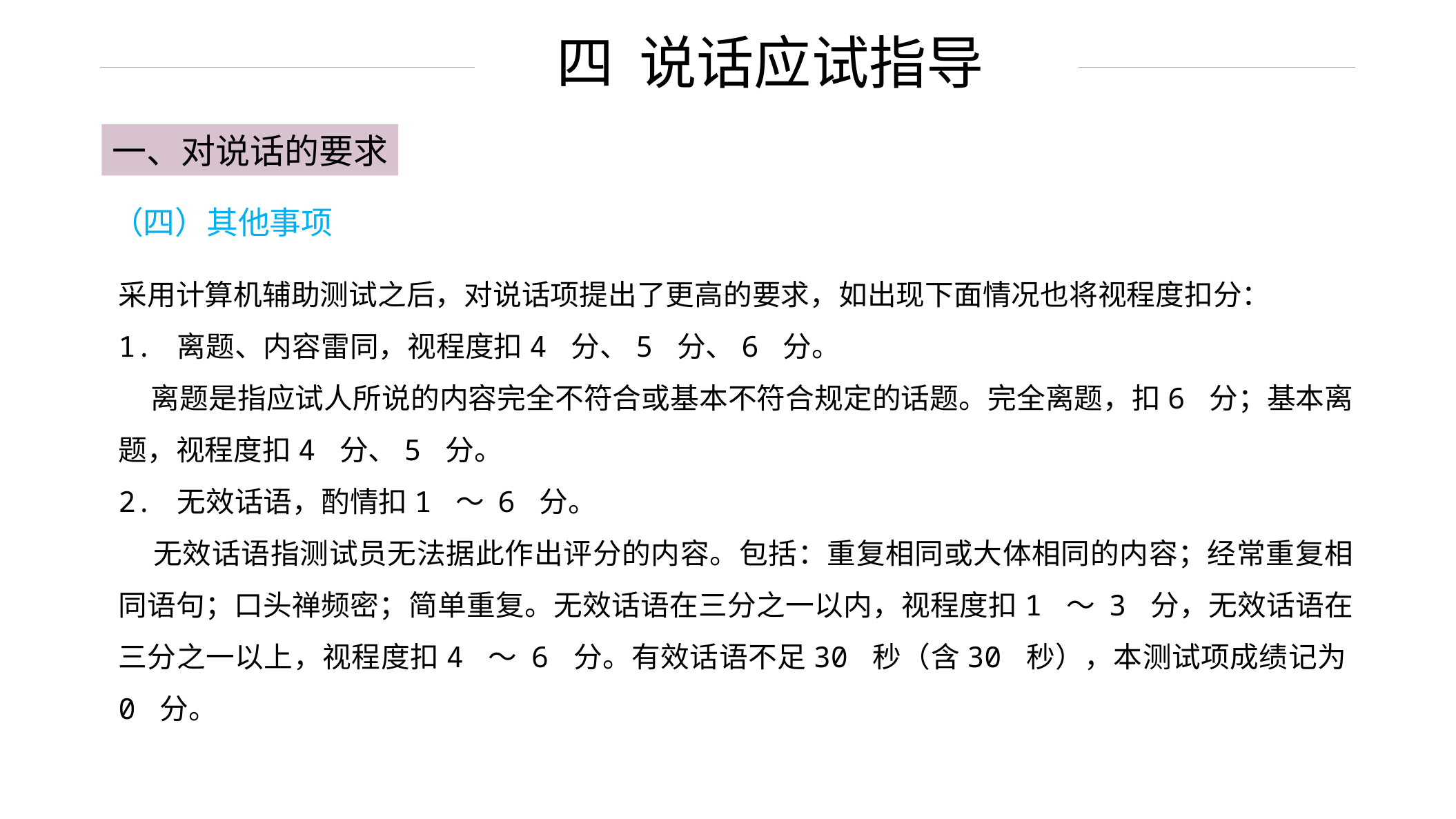

四  说话应试指导
一、对说话的要求
（四）其他事项
采用计算机辅助测试之后，对说话项提出了更高的要求，如出现下面情况也将视程度扣分：
1. 离题、内容雷同，视程度扣4 分、5 分、6 分。
    离题是指应试人所说的内容完全不符合或基本不符合规定的话题。完全离题，扣6 分；基本离题，视程度扣4 分、5 分。
2. 无效话语，酌情扣1 ～ 6 分。
    无效话语指测试员无法据此作出评分的内容。包括：重复相同或大体相同的内容；经常重复相同语句；口头禅频密；简单重复。无效话语在三分之一以内，视程度扣1 ～ 3 分，无效话语在三分之一以上，视程度扣4 ～ 6 分。有效话语不足30 秒（含30 秒），本测试项成绩记为0 分。